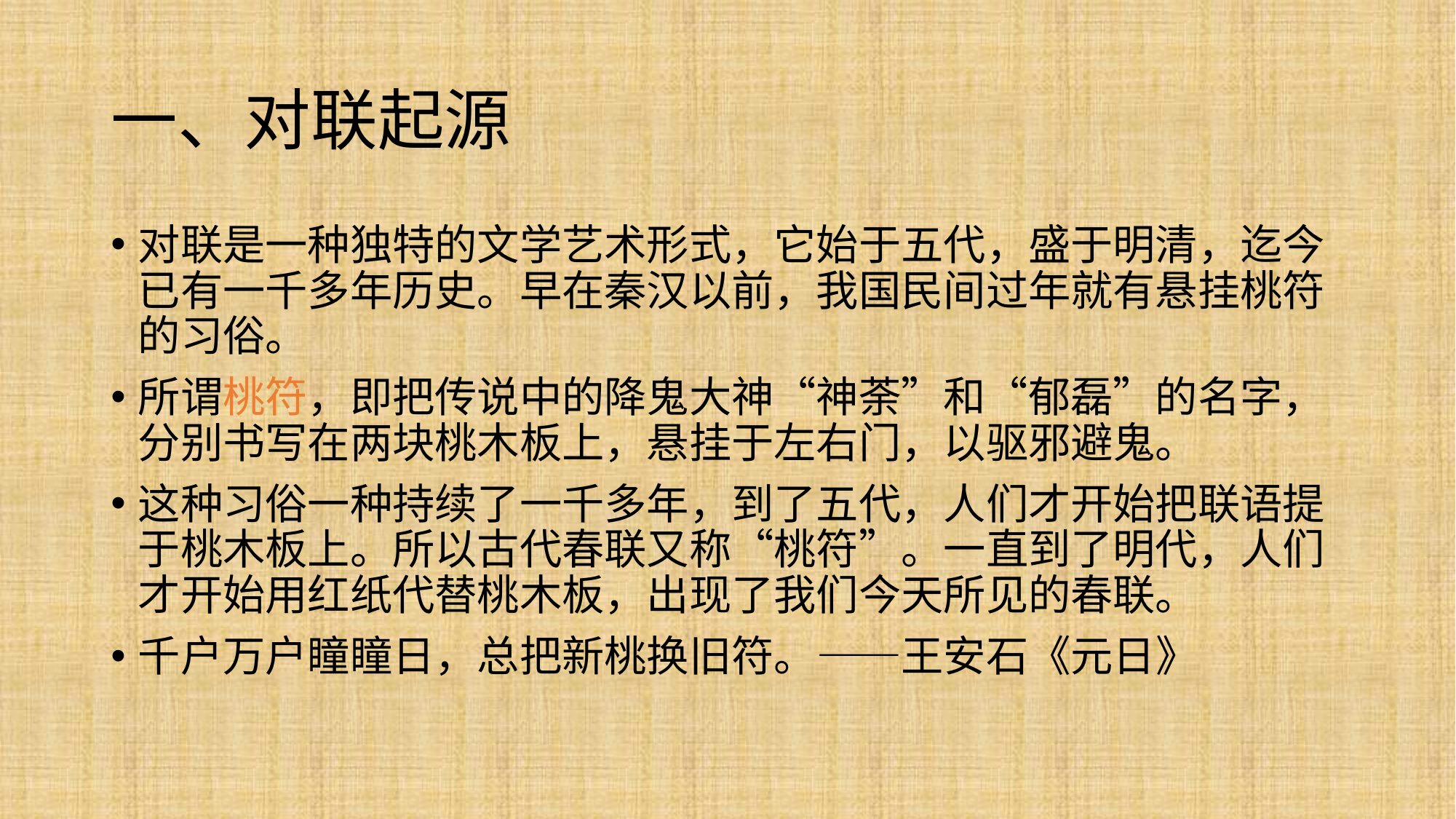

# 一、对联起源
对联是一种独特的文学艺术形式，它始于五代，盛于明清，迄今已有一千多年历史。早在秦汉以前，我国民间过年就有悬挂桃符的习俗。
所谓桃符，即把传说中的降鬼大神“神荼”和“郁磊”的名字，分别书写在两块桃木板上，悬挂于左右门，以驱邪避鬼。
这种习俗一种持续了一千多年，到了五代，人们才开始把联语提于桃木板上。所以古代春联又称“桃符”。一直到了明代，人们才开始用红纸代替桃木板，出现了我们今天所见的春联。
千户万户瞳瞳日，总把新桃换旧符。——王安石《元日》